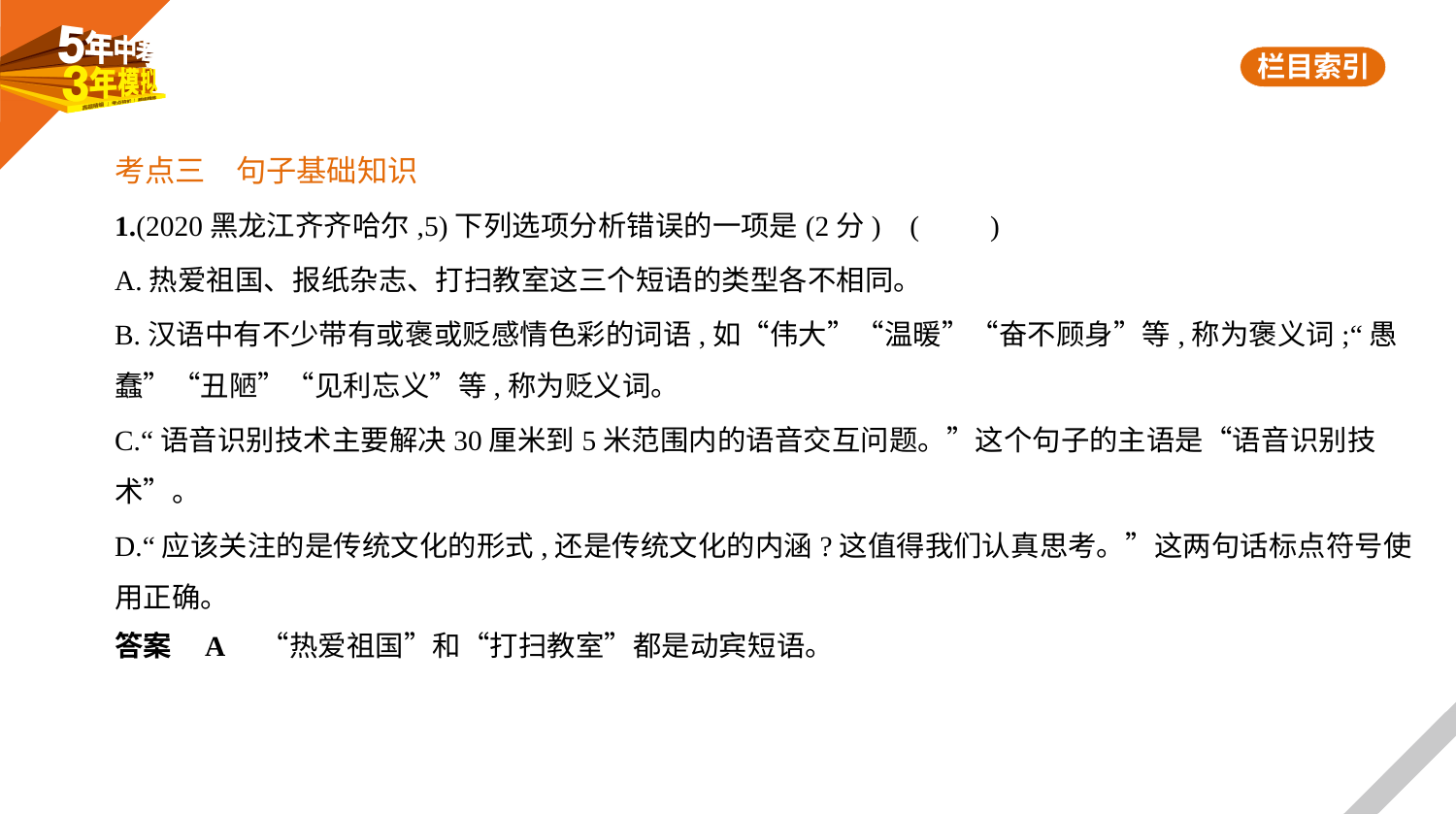

考点三　句子基础知识
1.(2020黑龙江齐齐哈尔,5)下列选项分析错误的一项是(2分) (　　)
A.热爱祖国、报纸杂志、打扫教室这三个短语的类型各不相同。
B.汉语中有不少带有或褒或贬感情色彩的词语,如“伟大”“温暖”“奋不顾身”等,称为褒义词;“愚
蠢”“丑陋”“见利忘义”等,称为贬义词。
C.“语音识别技术主要解决30厘米到5米范围内的语音交互问题。”这个句子的主语是“语音识别技
术”。
D.“应该关注的是传统文化的形式,还是传统文化的内涵?这值得我们认真思考。”这两句话标点符号使
用正确。
答案    A　“热爱祖国”和“打扫教室”都是动宾短语。